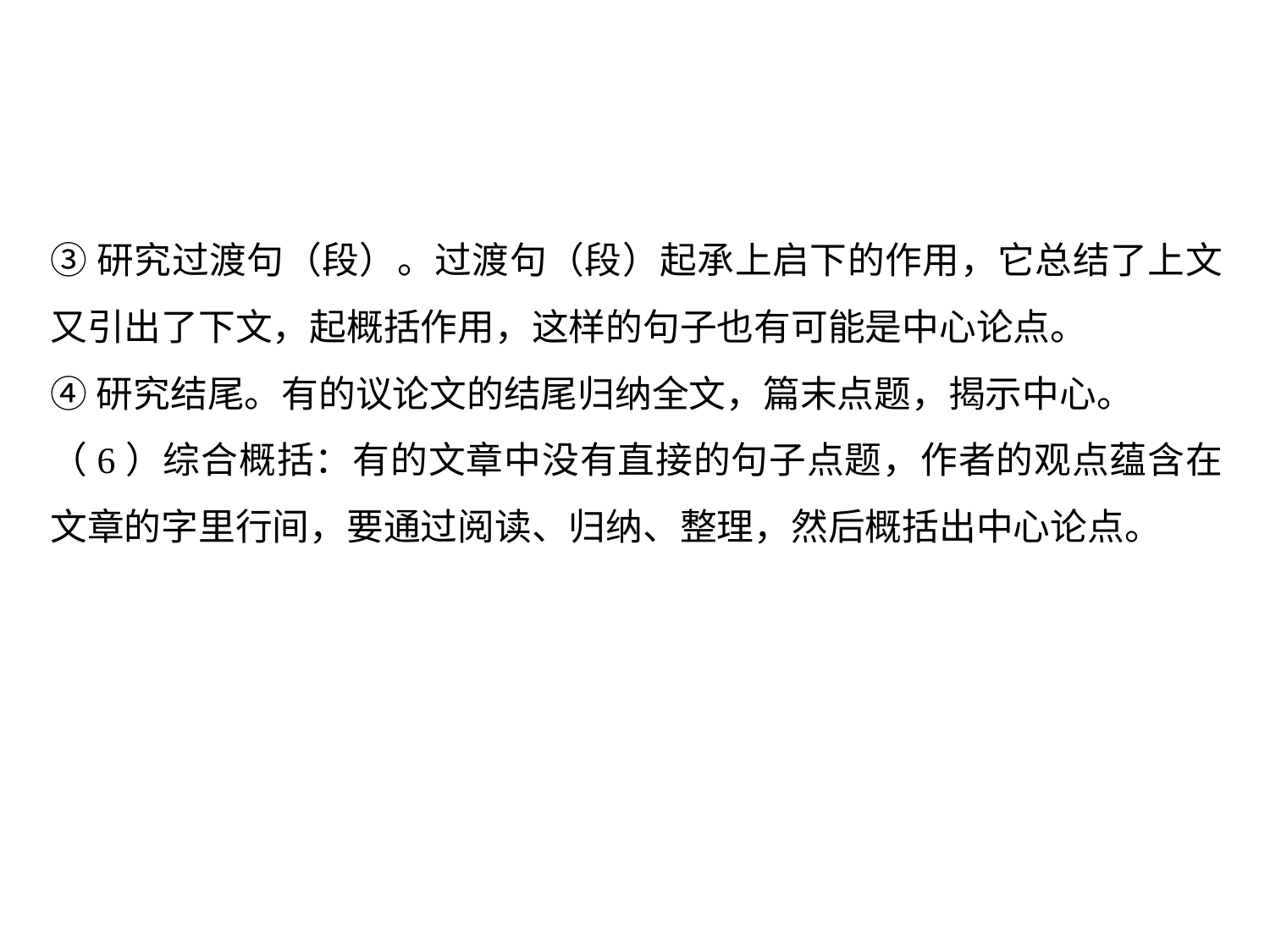

③研究过渡句（段）。过渡句（段）起承上启下的作用，它总结了上文又引出了下文，起概括作用，这样的句子也有可能是中心论点。
④研究结尾。有的议论文的结尾归纳全文，篇末点题，揭示中心。
（6）综合概括：有的文章中没有直接的句子点题，作者的观点蕴含在文章的字里行间，要通过阅读、归纳、整理，然后概括出中心论点。